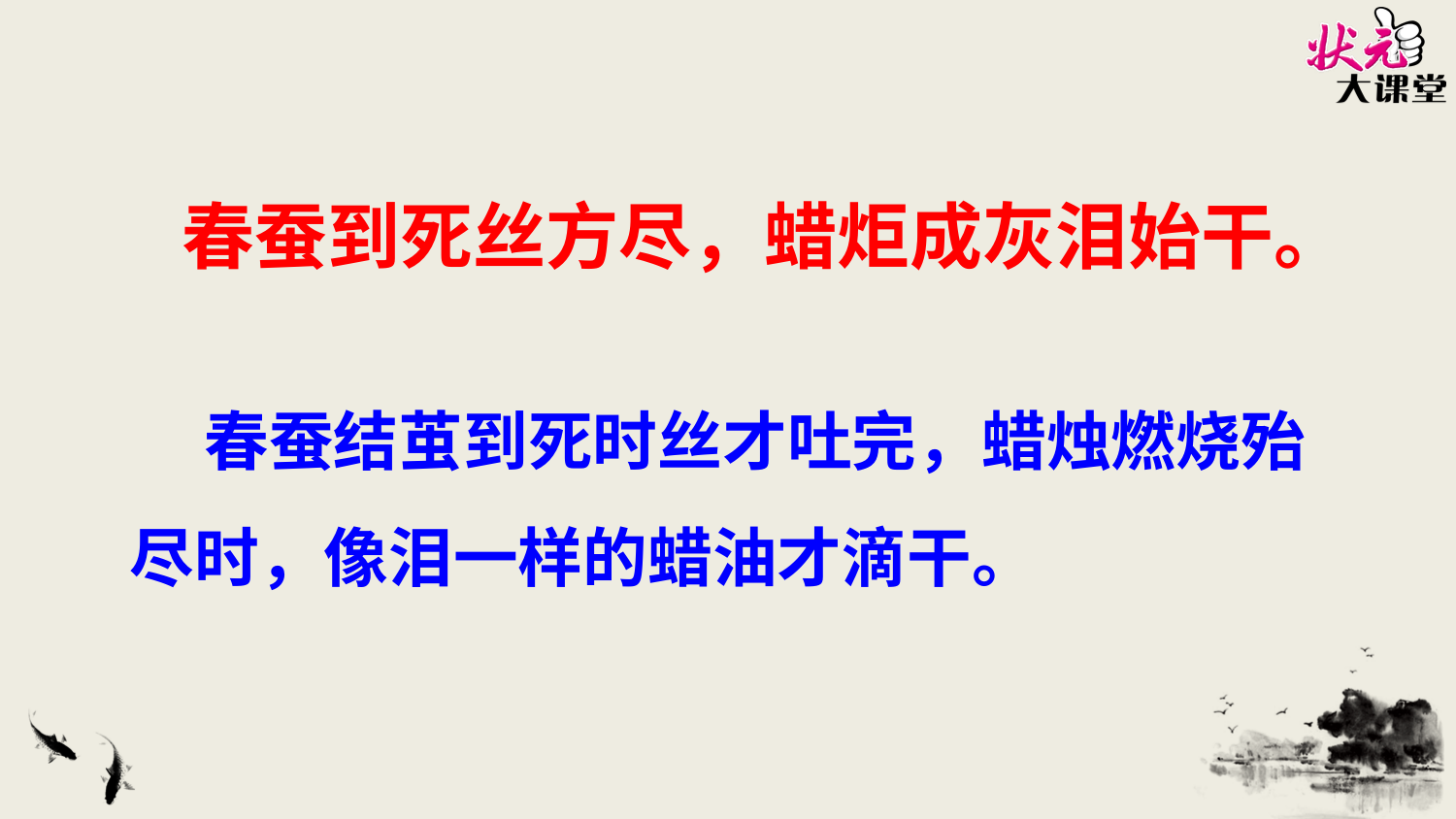

春蚕到死丝方尽，蜡炬成灰泪始干。
    春蚕结茧到死时丝才吐完，蜡烛燃烧殆尽时，像泪一样的蜡油才滴干。